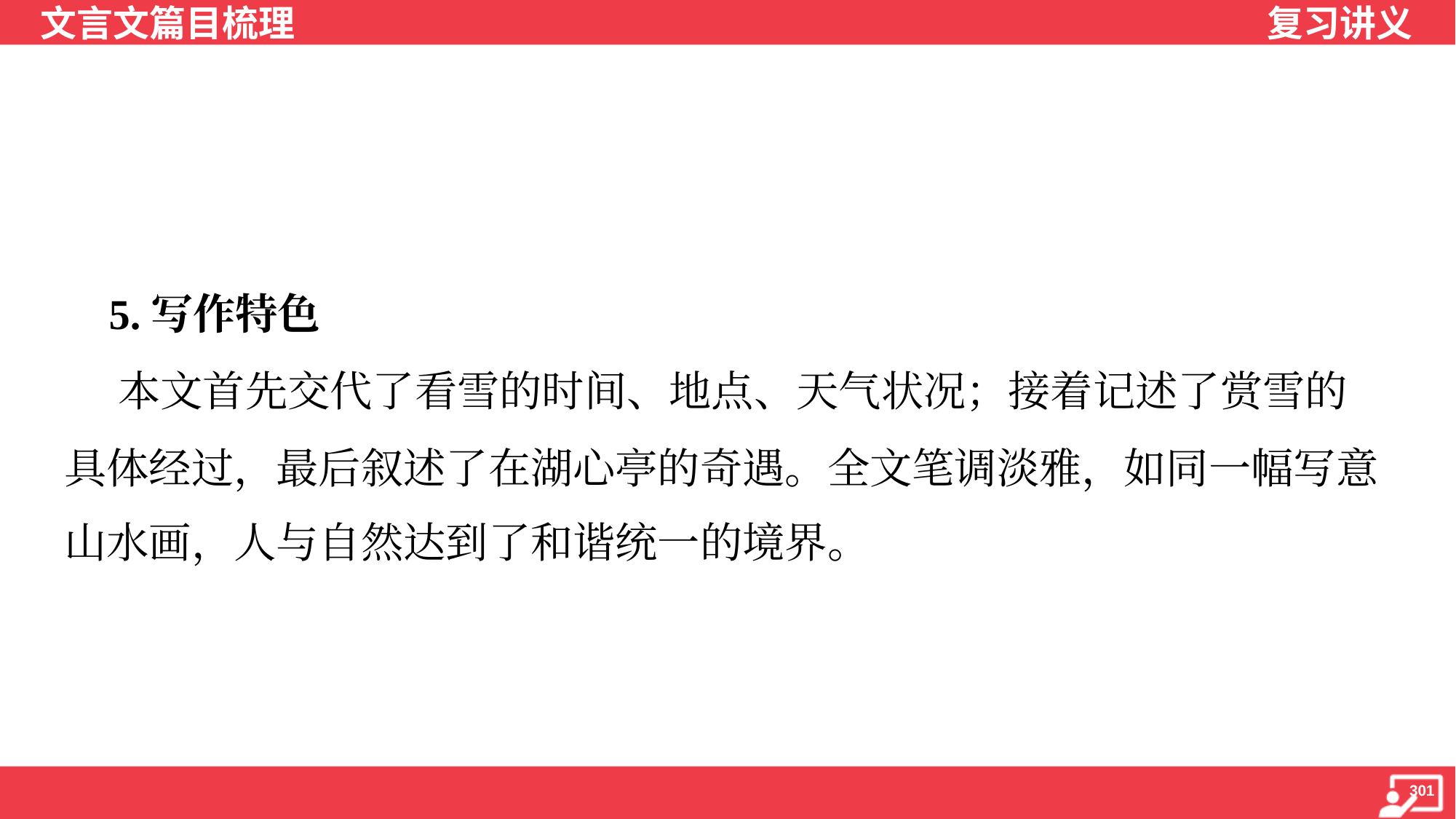

5.写作特色
    本文首先交代了看雪的时间、地点、天气状况；接着记述了赏雪的
具体经过，最后叙述了在湖心亭的奇遇。全文笔调淡雅，如同一幅写意
山水画，人与自然达到了和谐统一的境界。